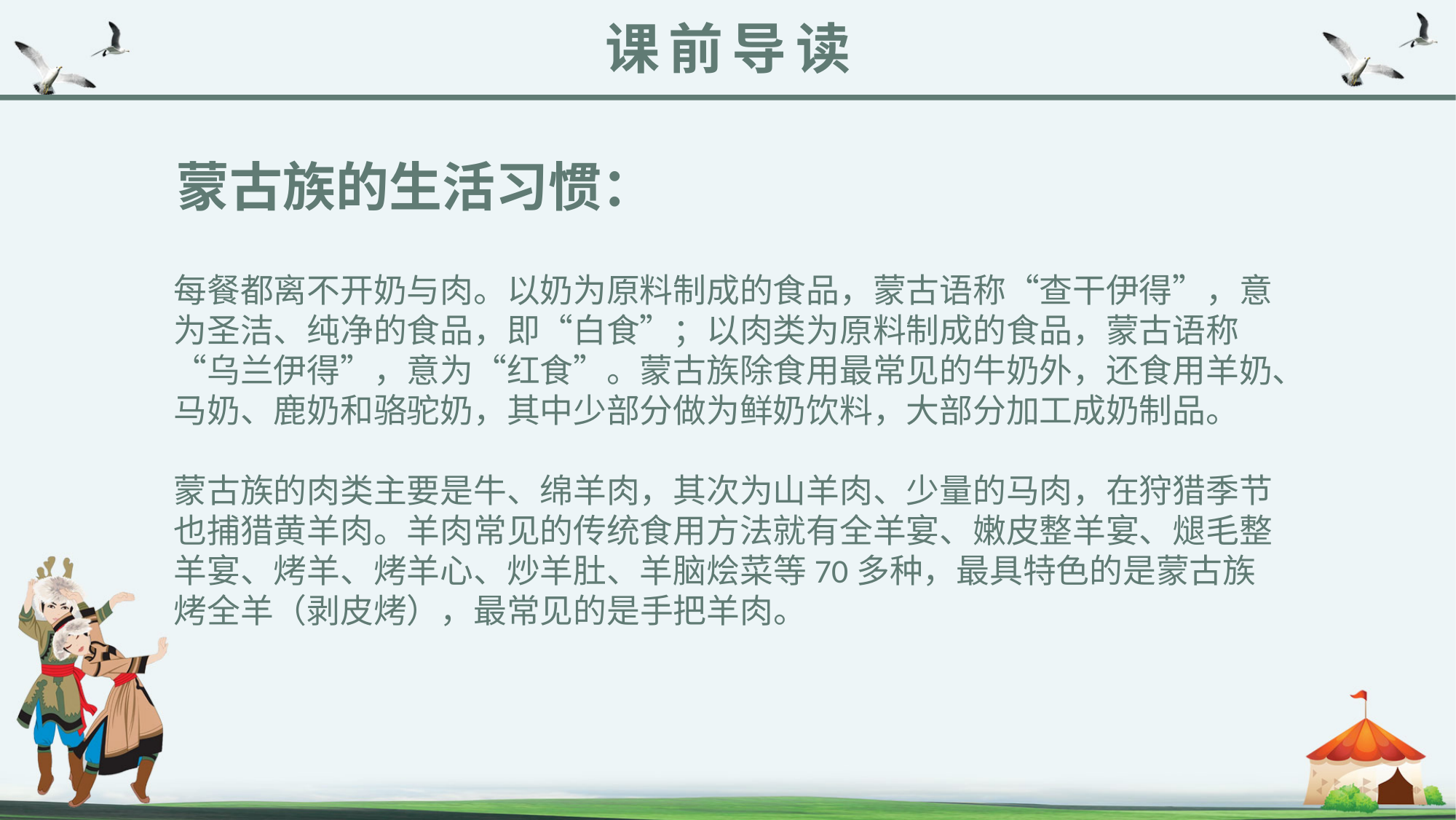

课前导读

蒙古族的生活习惯：
每餐都离不开奶与肉。以奶为原料制成的食品，蒙古语称“查干伊得”，意为圣洁、纯净的食品，即“白食”；以肉类为原料制成的食品，蒙古语称“乌兰伊得”，意为“红食”。蒙古族除食用最常见的牛奶外，还食用羊奶、马奶、鹿奶和骆驼奶，其中少部分做为鲜奶饮料，大部分加工成奶制品。
蒙古族的肉类主要是牛、绵羊肉，其次为山羊肉、少量的马肉，在狩猎季节也捕猎黄羊肉。羊肉常见的传统食用方法就有全羊宴、嫩皮整羊宴、煺毛整羊宴、烤羊、烤羊心、炒羊肚、羊脑烩菜等70多种，最具特色的是蒙古族烤全羊（剥皮烤），最常见的是手把羊肉。